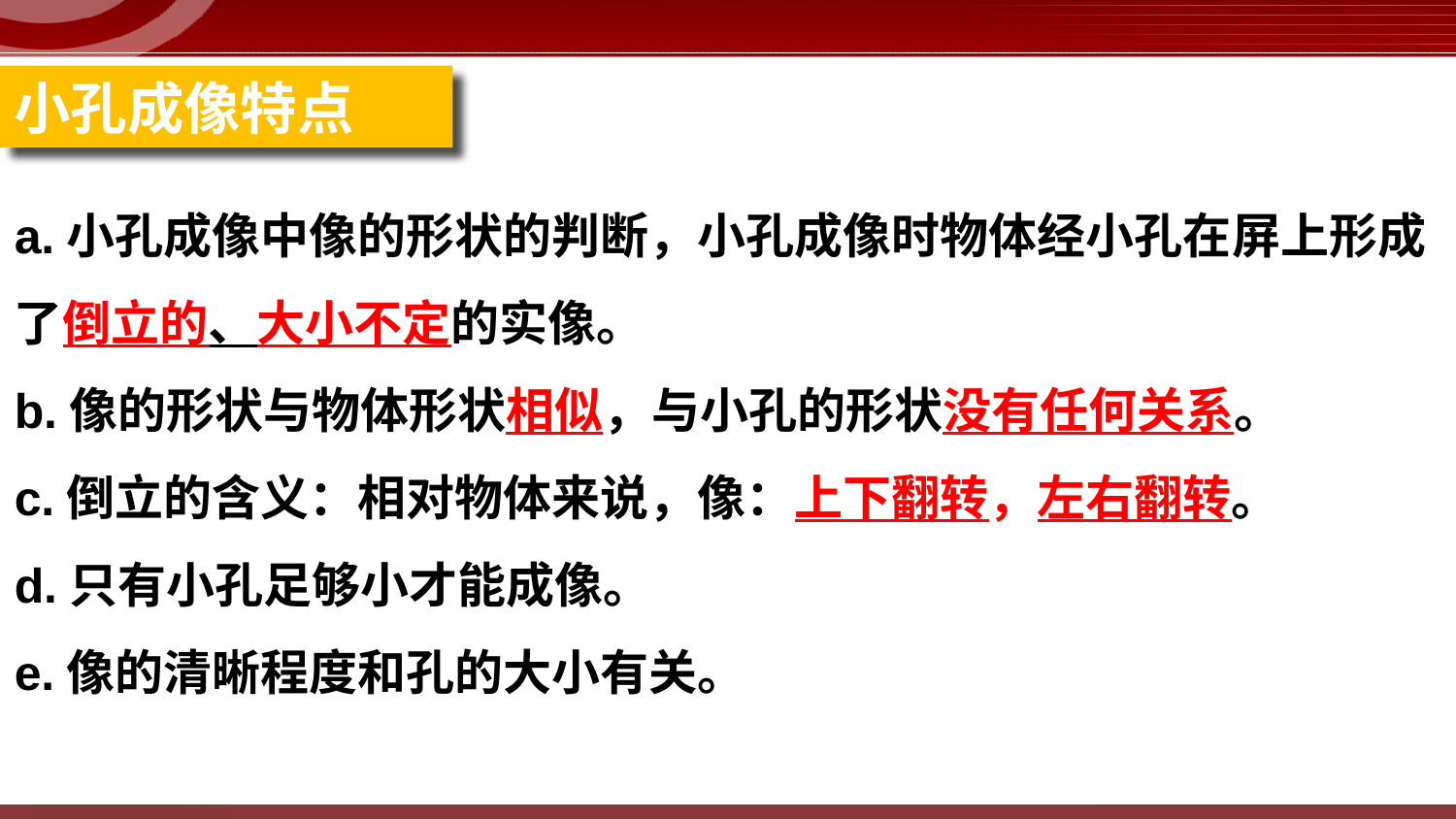

小孔成像特点
a.小孔成像中像的形状的判断，小孔成像时物体经小孔在屏上形成了倒立的、大小不定的实像。
b.像的形状与物体形状相似，与小孔的形状没有任何关系。
c.倒立的含义：相对物体来说，像：上下翻转，左右翻转。
d.只有小孔足够小才能成像。
e.像的清晰程度和孔的大小有关。